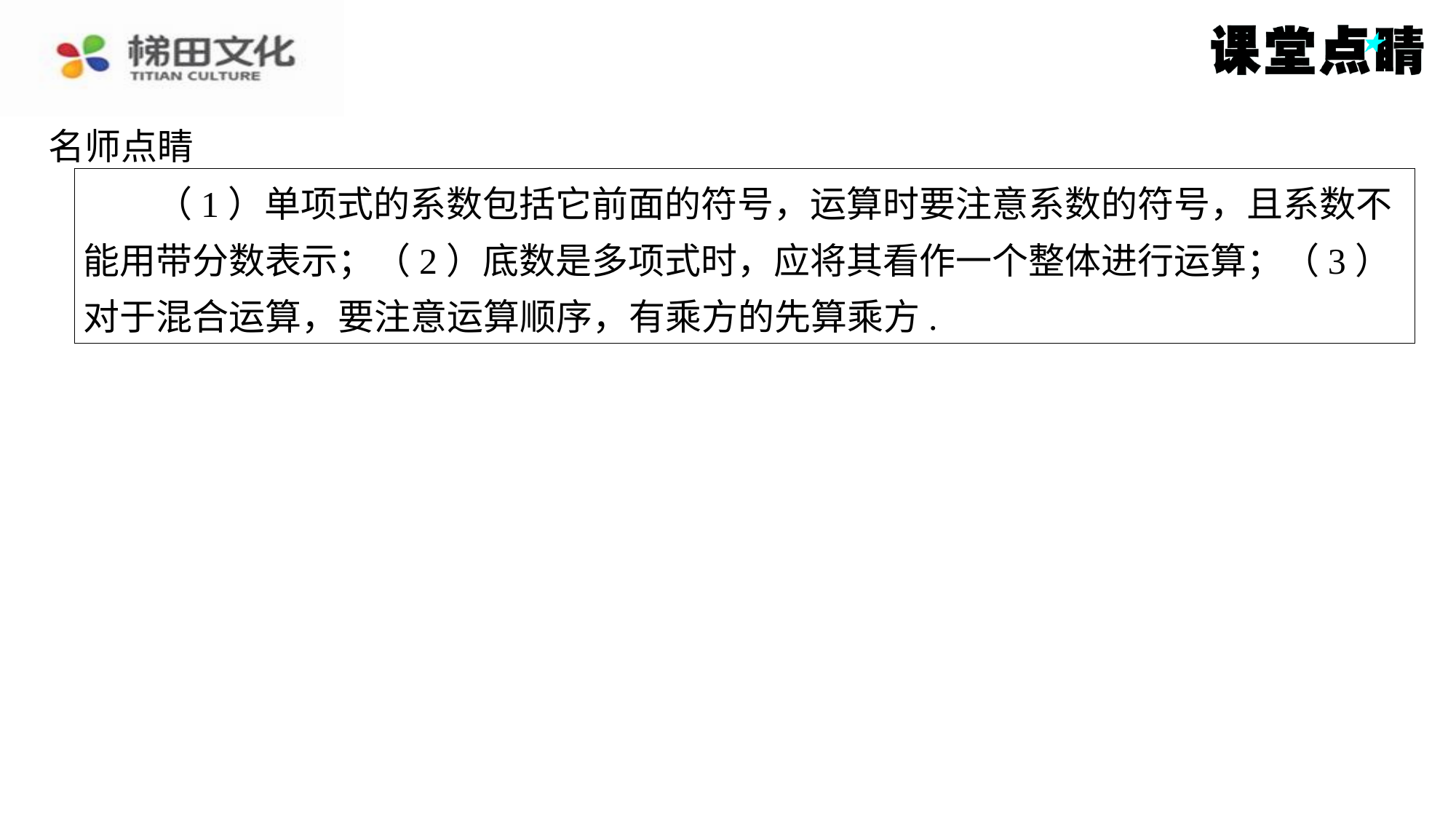

名师点睛
　　（1）单项式的系数包括它前面的符号，运算时要注意系数的符号，且系数不
能用带分数表示；（2）底数是多项式时，应将其看作一个整体进行运算；（3）
对于混合运算，要注意运算顺序，有乘方的先算乘方.